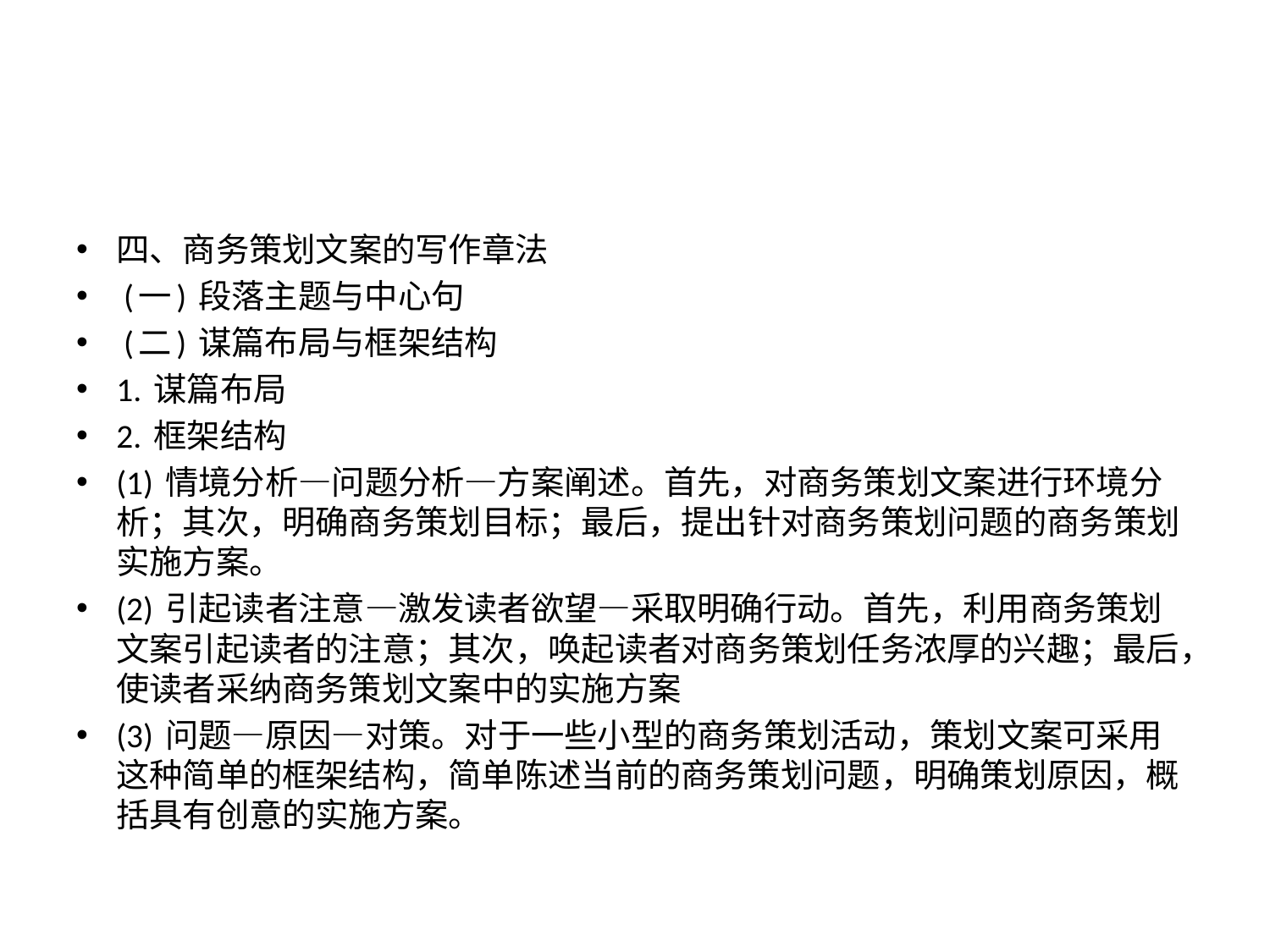

#
四、商务策划文案的写作章法
 (一) 段落主题与中心句
 (二) 谋篇布局与框架结构
1. 谋篇布局
2. 框架结构
(1) 情境分析—问题分析—方案阐述。首先，对商务策划文案进行环境分析；其次，明确商务策划目标；最后，提出针对商务策划问题的商务策划实施方案。
(2) 引起读者注意—激发读者欲望—采取明确行动。首先，利用商务策划文案引起读者的注意；其次，唤起读者对商务策划任务浓厚的兴趣；最后，使读者采纳商务策划文案中的实施方案
(3) 问题—原因—对策。对于一些小型的商务策划活动，策划文案可采用这种简单的框架结构，简单陈述当前的商务策划问题，明确策划原因，概括具有创意的实施方案。